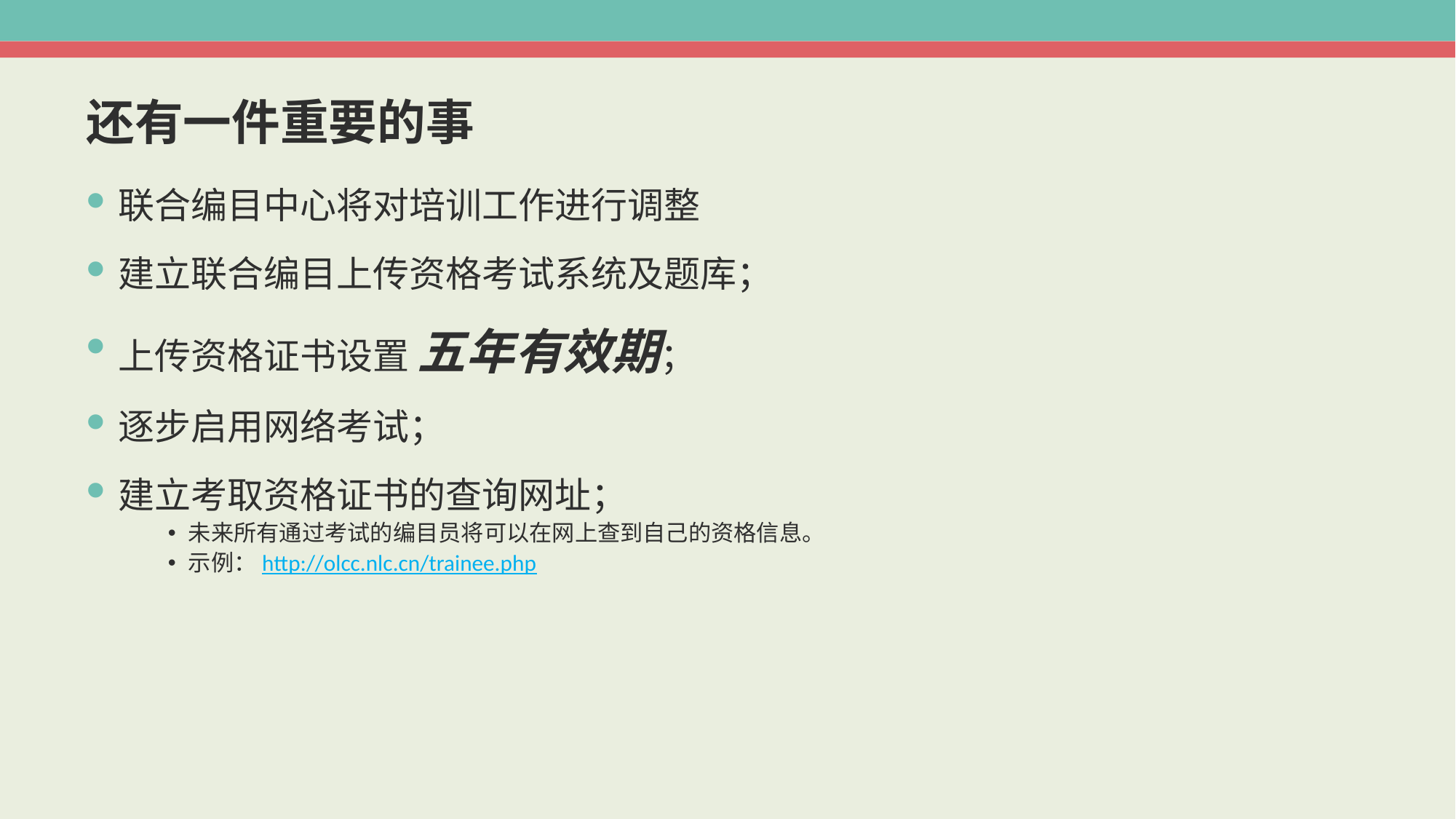

# 还有一件重要的事
联合编目中心将对培训工作进行调整
建立联合编目上传资格考试系统及题库；
上传资格证书设置 五年有效期；
逐步启用网络考试；
建立考取资格证书的查询网址；
未来所有通过考试的编目员将可以在网上查到自己的资格信息。
示例：http://olcc.nlc.cn/trainee.php